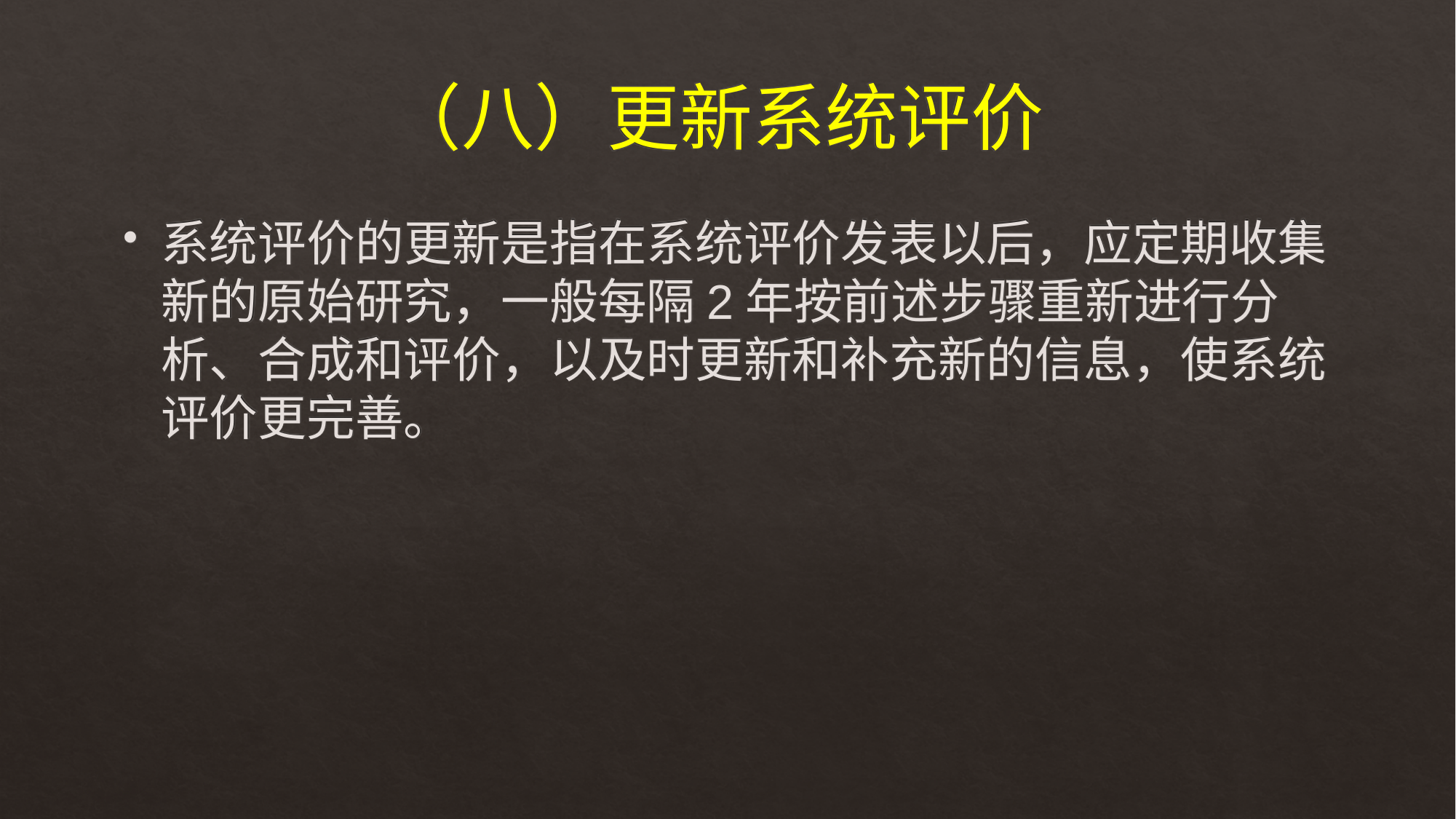

# （八）更新系统评价
系统评价的更新是指在系统评价发表以后，应定期收集新的原始研究，一般每隔2年按前述步骤重新进行分析、合成和评价，以及时更新和补充新的信息，使系统评价更完善。